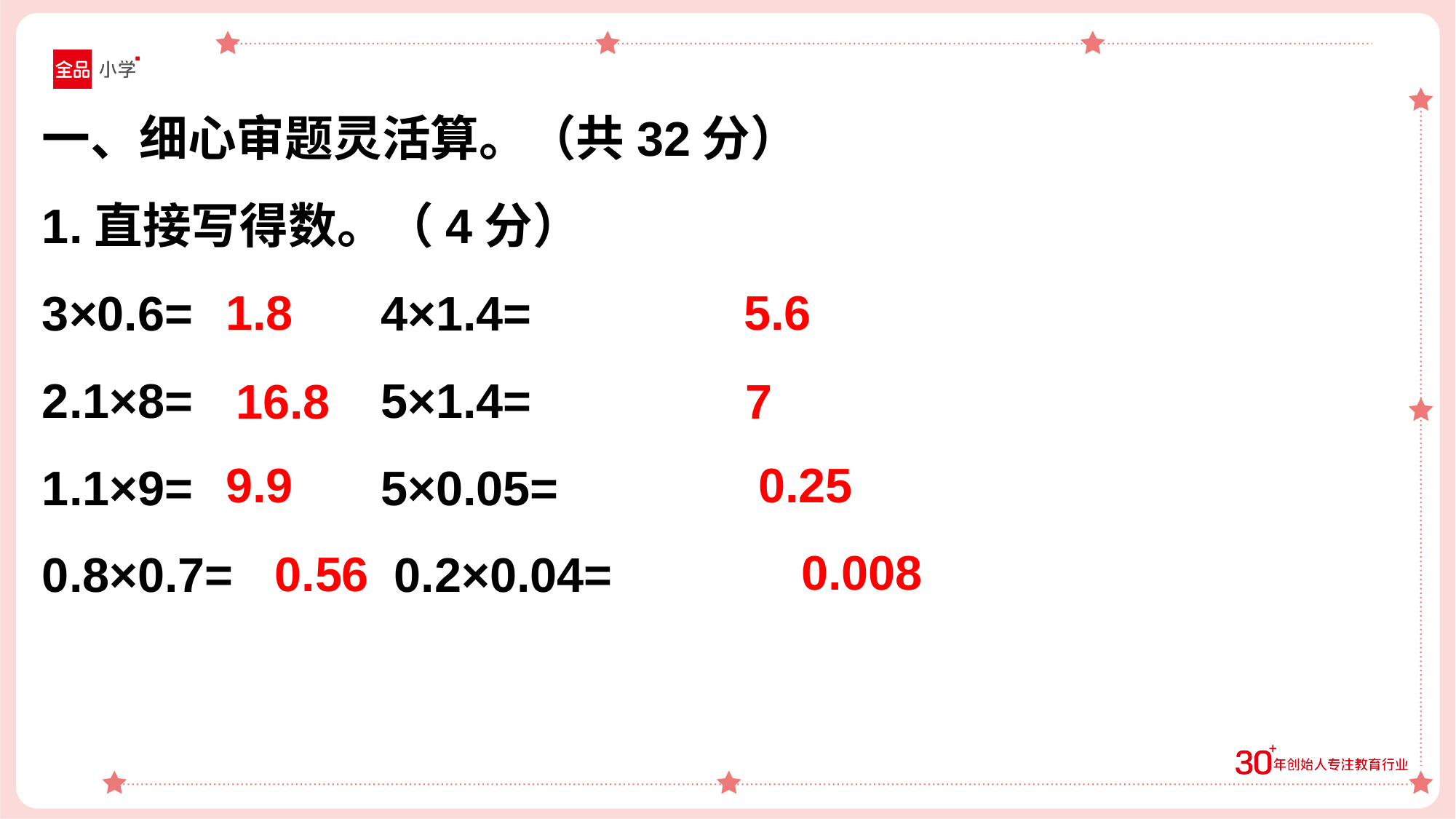

一、细心审题灵活算。（共32分）
1.直接写得数。（4分）
3×0.6=              4×1.4=
2.1×8=              5×1.4=
1.1×9=              5×0.05=
0.8×0.7=            0.2×0.04=
1.8
5.6
16.8
7
9.9
0.25
0.008
0.56